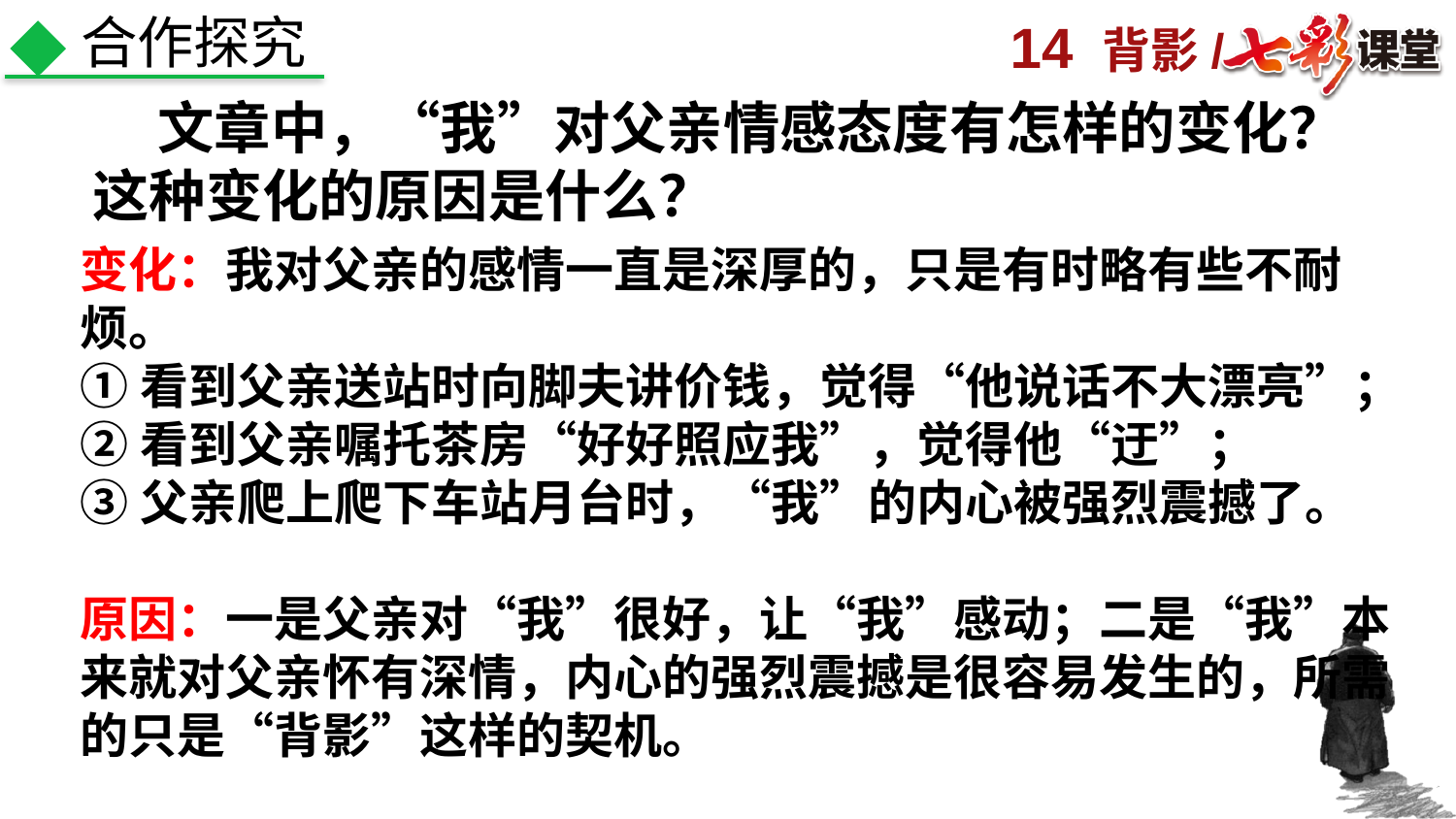

合作探究

    文章中，“我”对父亲情感态度有怎样的变化？这种变化的原因是什么？
变化：我对父亲的感情一直是深厚的，只是有时略有些不耐烦。
①看到父亲送站时向脚夫讲价钱，觉得“他说话不大漂亮”；
②看到父亲嘱托茶房“好好照应我”，觉得他“迂”；
③父亲爬上爬下车站月台时，“我”的内心被强烈震撼了。

原因：一是父亲对“我”很好，让“我”感动；二是“我”本来就对父亲怀有深情，内心的强烈震撼是很容易发生的，所需的只是“背影”这样的契机。